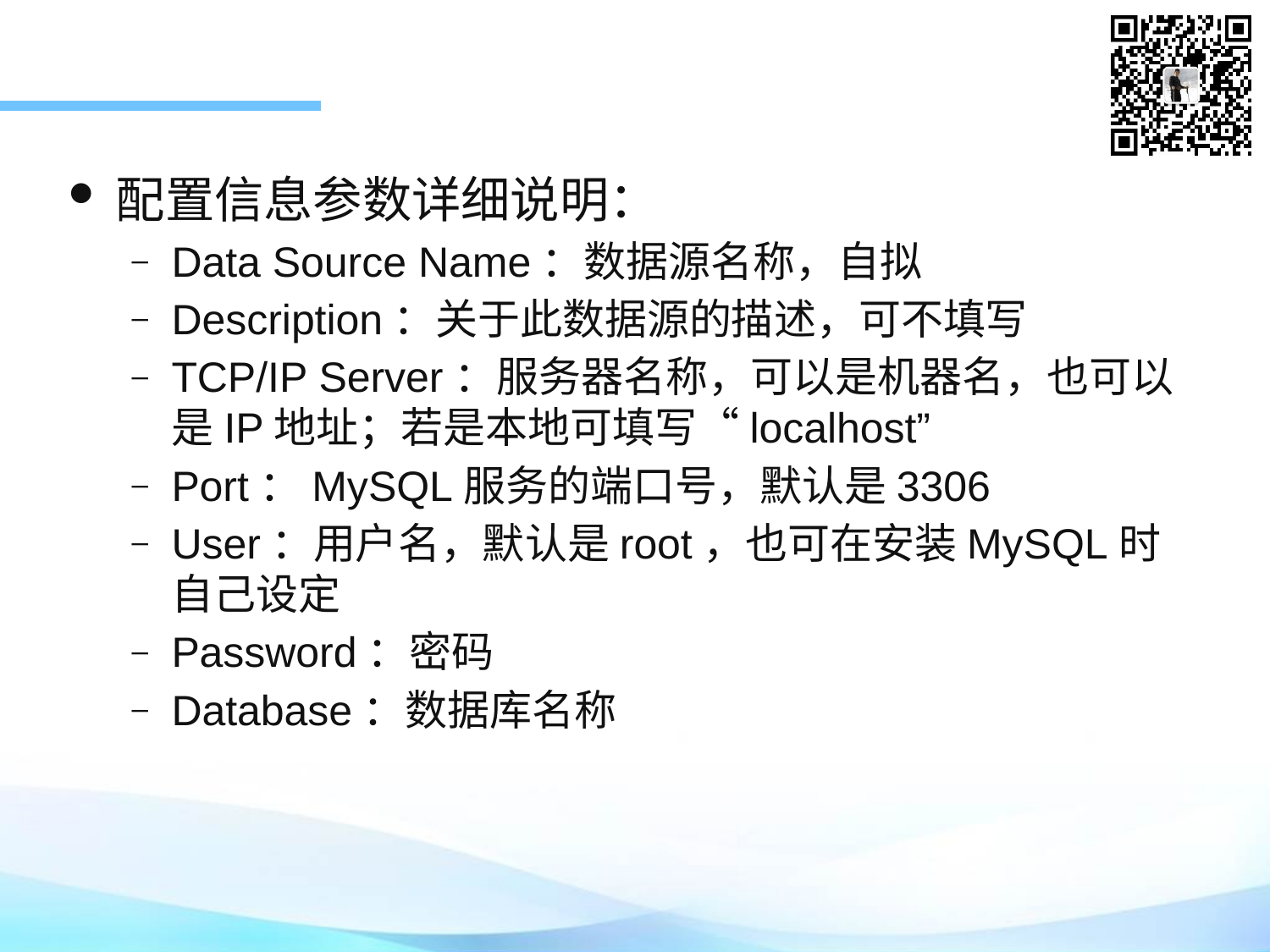

配置信息参数详细说明：
Data Source Name：数据源名称，自拟
Description：关于此数据源的描述，可不填写
TCP/IP Server：服务器名称，可以是机器名，也可以是IP地址；若是本地可填写“localhost”
Port：MySQL服务的端口号，默认是3306
User：用户名，默认是root，也可在安装MySQL时自己设定
Password：密码
Database：数据库名称